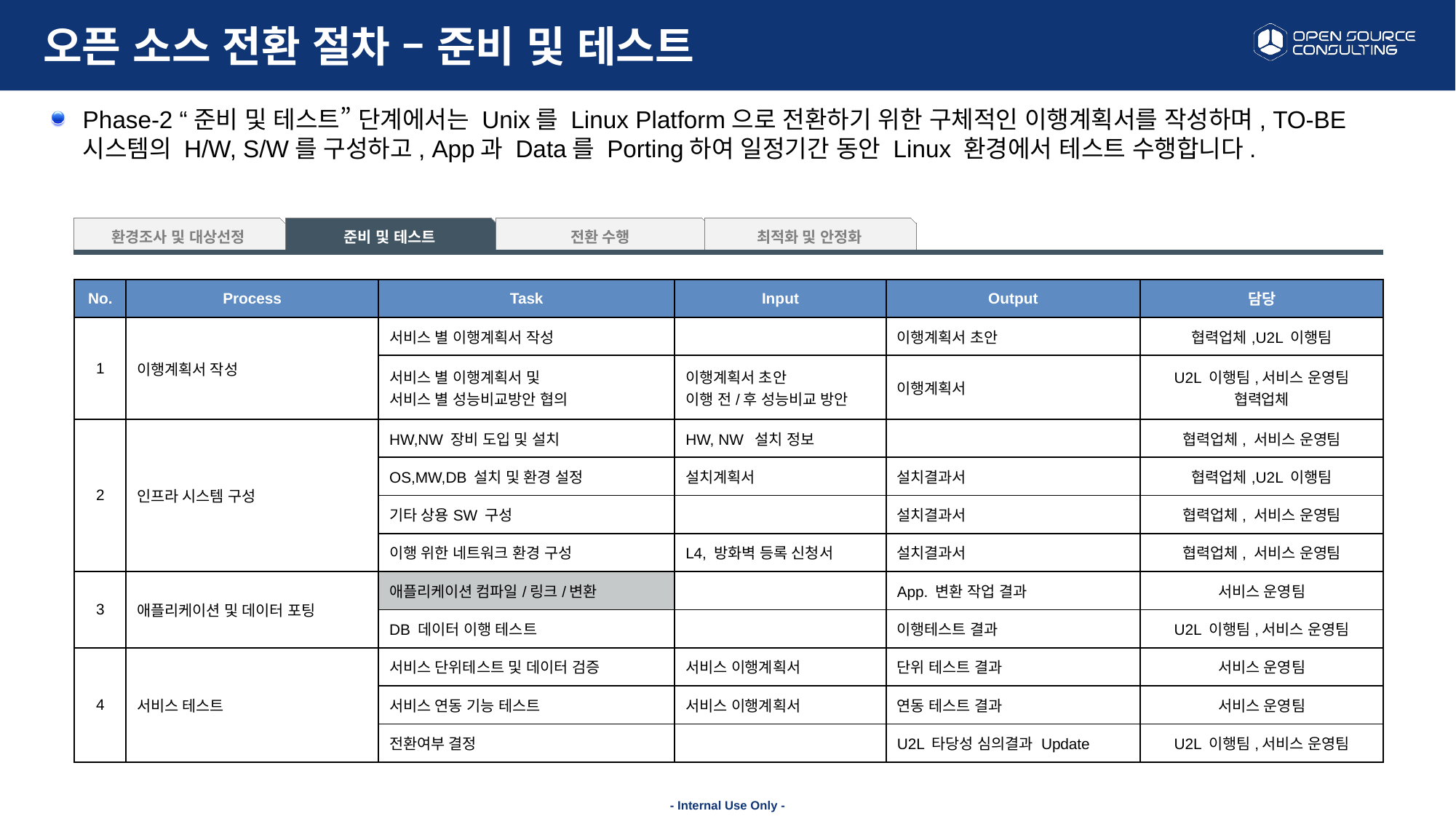

# 오픈 소스 전환 절차 – 준비 및 테스트
Phase-2 “준비 및 테스트” 단계에서는 Unix를 Linux Platform으로 전환하기 위한 구체적인 이행계획서를 작성하며, TO-BE 시스템의 H/W, S/W를 구성하고, App과 Data를 Porting하여 일정기간 동안 Linux 환경에서 테스트 수행합니다.
환경조사 및 대상선정
준비 및 테스트
전환 수행
최적화 및 안정화
| No. | Process | Task | Input | Output | 담당 |
| --- | --- | --- | --- | --- | --- |
| 1 | 이행계획서 작성 | 서비스 별 이행계획서 작성 |  | 이행계획서 초안 | 협력업체,U2L 이행팀 |
|  |  | 서비스 별 이행계획서 및 서비스 별 성능비교방안 협의 | 이행계획서 초안 이행 전/후 성능비교 방안 | 이행계획서 | U2L 이행팀,서비스 운영팀 협력업체 |
| 2 | 인프라 시스템 구성 | HW,NW 장비 도입 및 설치 | HW, NW 설치 정보 |  | 협력업체, 서비스 운영팀 |
|  |  | OS,MW,DB 설치 및 환경 설정 | 설치계획서 | 설치결과서 | 협력업체,U2L 이행팀 |
|  |  | 기타 상용SW 구성 |  | 설치결과서 | 협력업체, 서비스 운영팀 |
|  |  | 이행 위한 네트워크 환경 구성 | L4, 방화벽 등록 신청서 | 설치결과서 | 협력업체, 서비스 운영팀 |
| 3 | 애플리케이션 및 데이터 포팅 | 애플리케이션 컴파일/링크/변환 |  | App. 변환 작업 결과 | 서비스 운영팀 |
|  |  | DB 데이터 이행 테스트 |  | 이행테스트 결과 | U2L 이행팀,서비스 운영팀 |
| 4 | 서비스 테스트 | 서비스 단위테스트 및 데이터 검증 | 서비스 이행계획서 | 단위 테스트 결과 | 서비스 운영팀 |
|  |  | 서비스 연동 기능 테스트 | 서비스 이행계획서 | 연동 테스트 결과 | 서비스 운영팀 |
|  |  | 전환여부 결정 |  | U2L 타당성 심의결과 Update | U2L 이행팀,서비스 운영팀 |